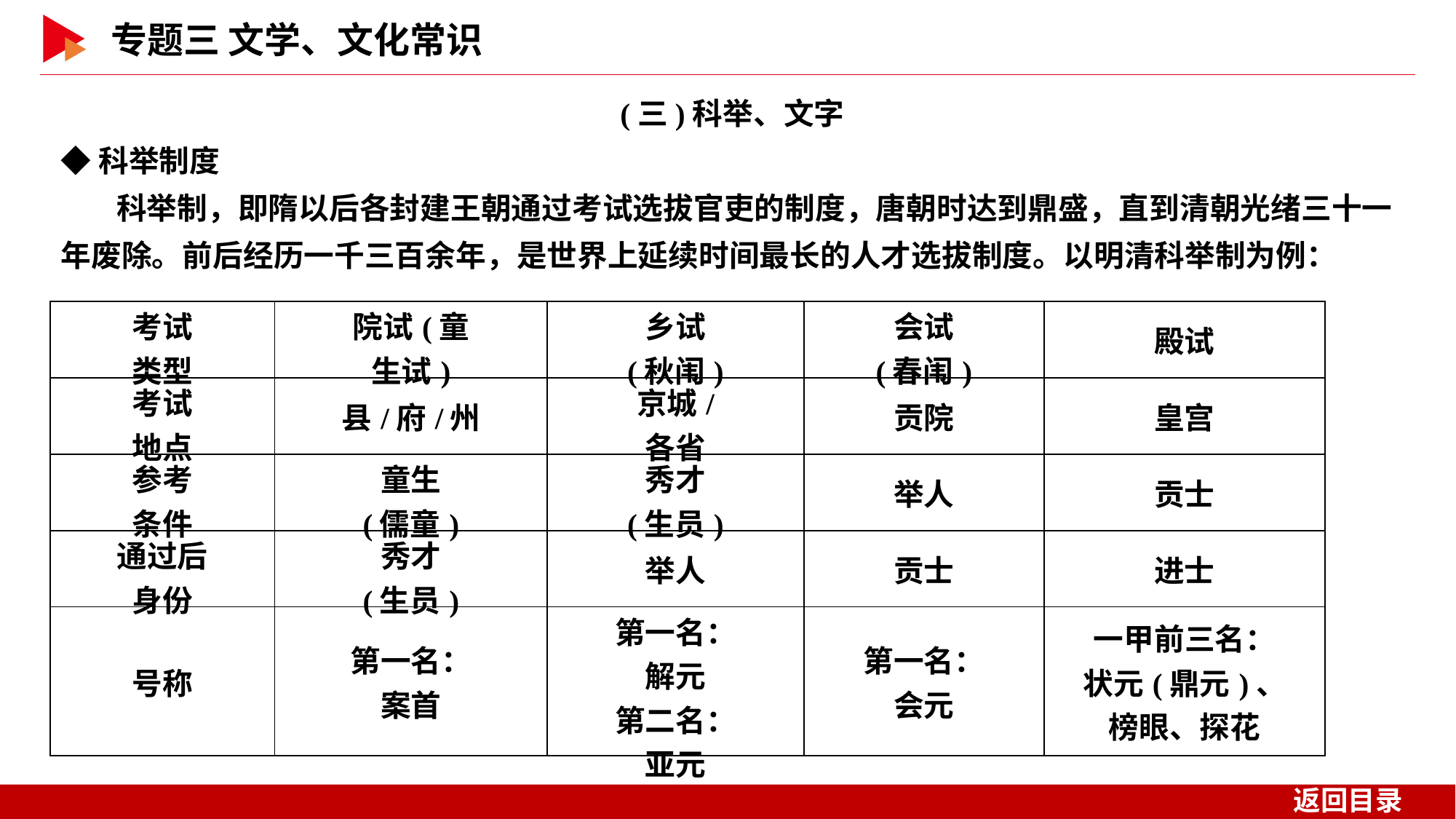

(三)科举、文字
◆科举制度
       科举制，即隋以后各封建王朝通过考试选拔官吏的制度，唐朝时达到鼎盛，直到清朝光绪三十一年废除。前后经历一千三百余年，是世界上延续时间最长的人才选拔制度。以明清科举制为例：
| 考试 类型 | 院试(童 生试) | 乡试 (秋闱) | 会试 (春闱) | 殿试 |
| --- | --- | --- | --- | --- |
| 考试 地点 | 县/府/州 | 京城/ 各省 | 贡院 | 皇宫 |
| 参考 条件 | 童生 (儒童) | 秀才 (生员) | 举人 | 贡士 |
| 通过后 身份 | 秀才 (生员) | 举人 | 贡士 | 进士 |
| 号称 | 第一名： 案首 | 第一名： 解元 第二名： 亚元 | 第一名： 会元 | 一甲前三名： 状元(鼎元)、 榜眼、探花 |